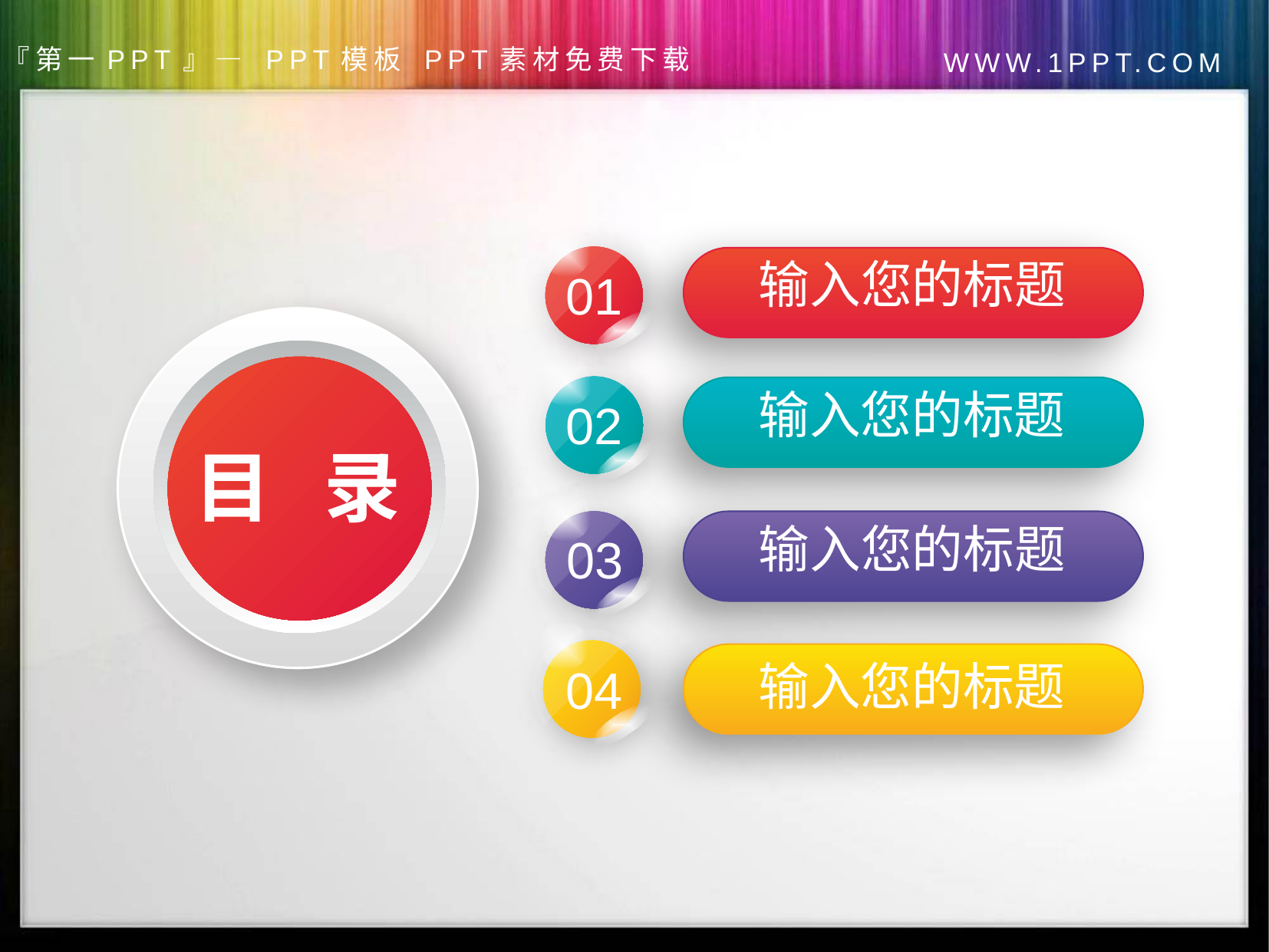

01
输入您的标题

02
输入您的标题

目   录

03
输入您的标题

04

输入您的标题